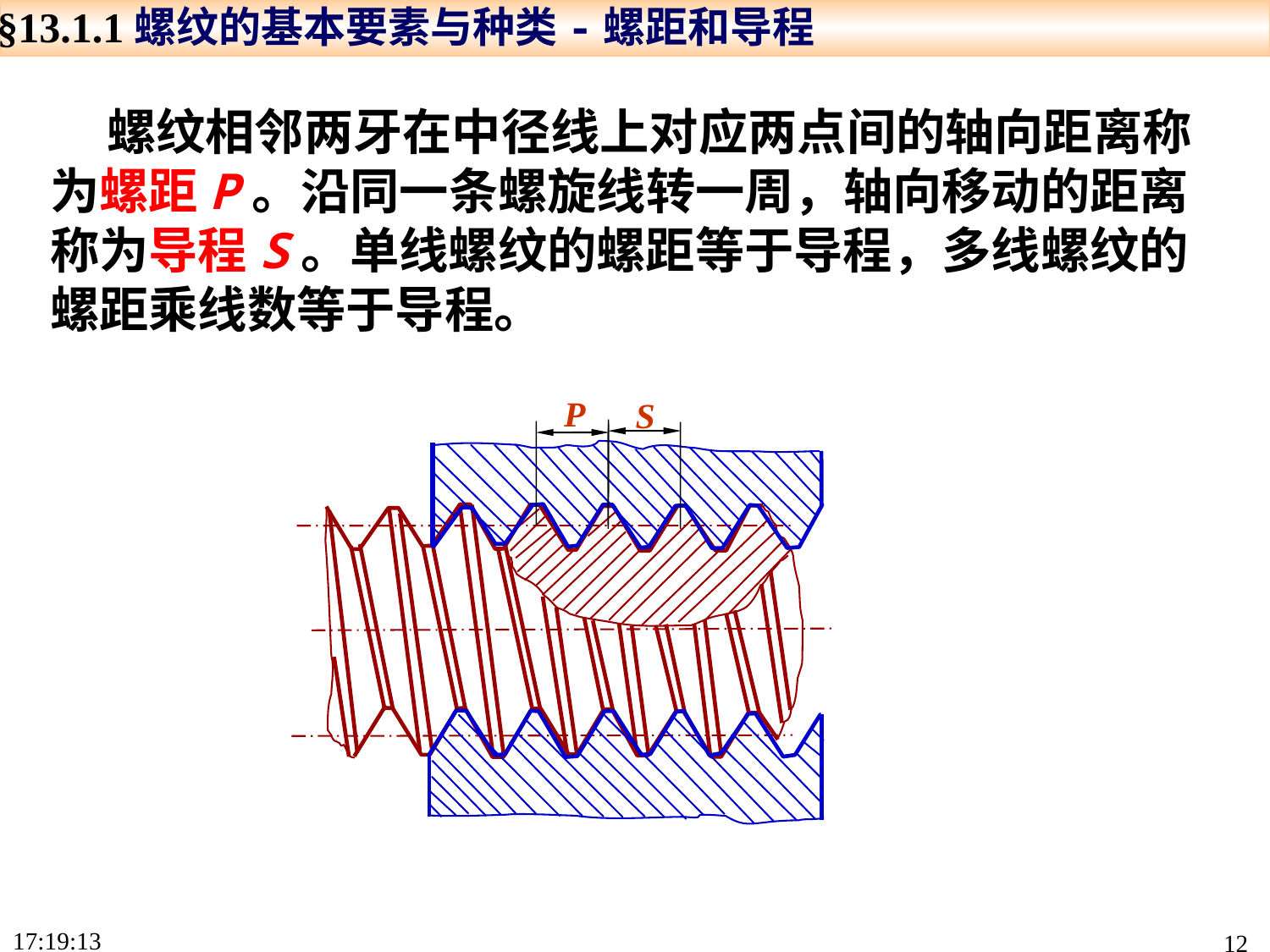

§13.1.1螺纹的基本要素与种类-螺距和导程
    螺纹相邻两牙在中径线上对应两点间的轴向距离称为螺距P。沿同一条螺旋线转一周，轴向移动的距离称为导程S。单线螺纹的螺距等于导程，多线螺纹的螺距乘线数等于导程。
P

S

17:19:13
12